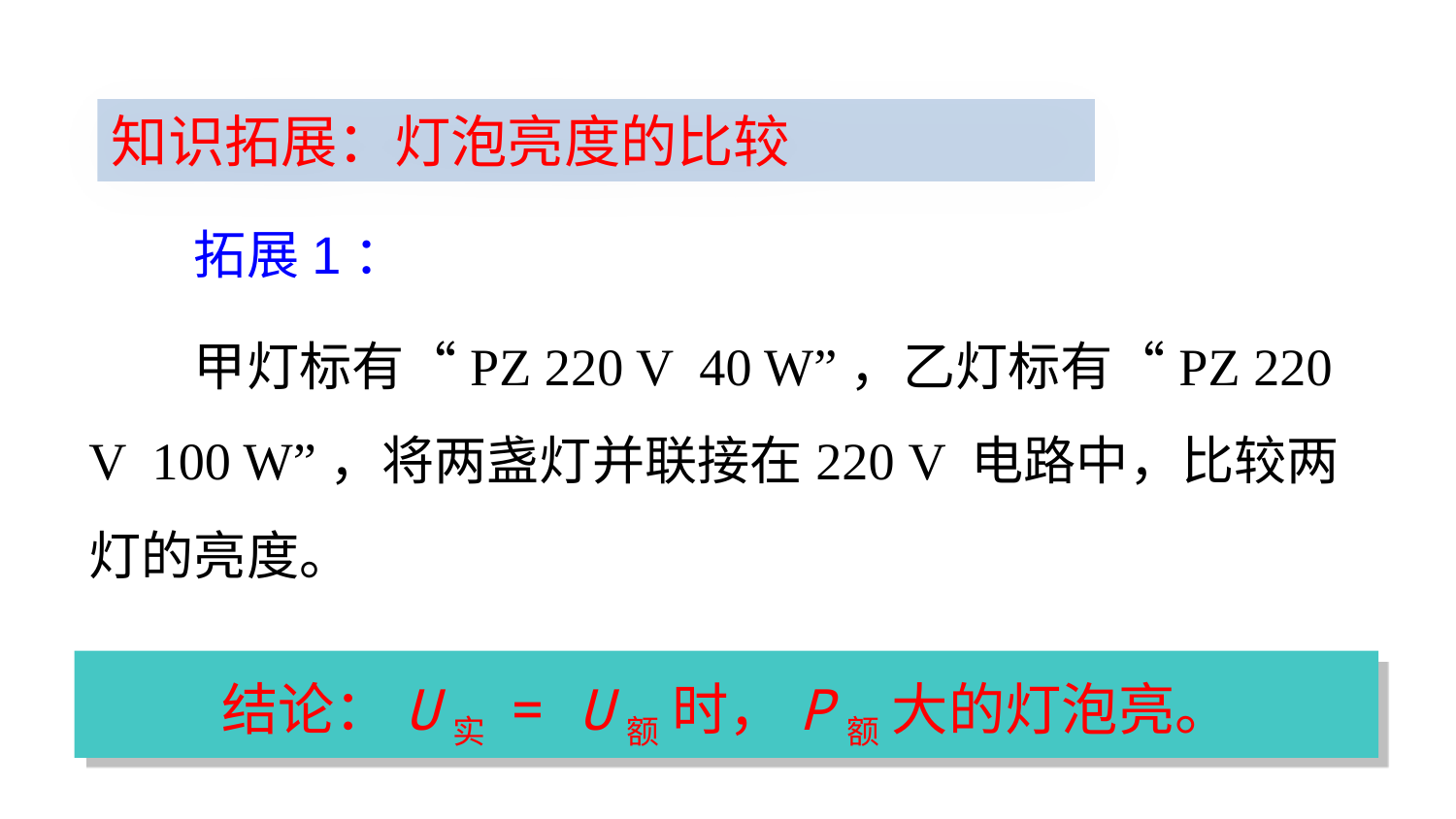

知识拓展：灯泡亮度的比较
　　拓展1：
　　甲灯标有“PZ 220 V  40 W”，乙灯标有“PZ 220 V  100 W”，将两盏灯并联接在220 V 电路中，比较两灯的亮度。
结论：U实 = U额 时，P额 大的灯泡亮。